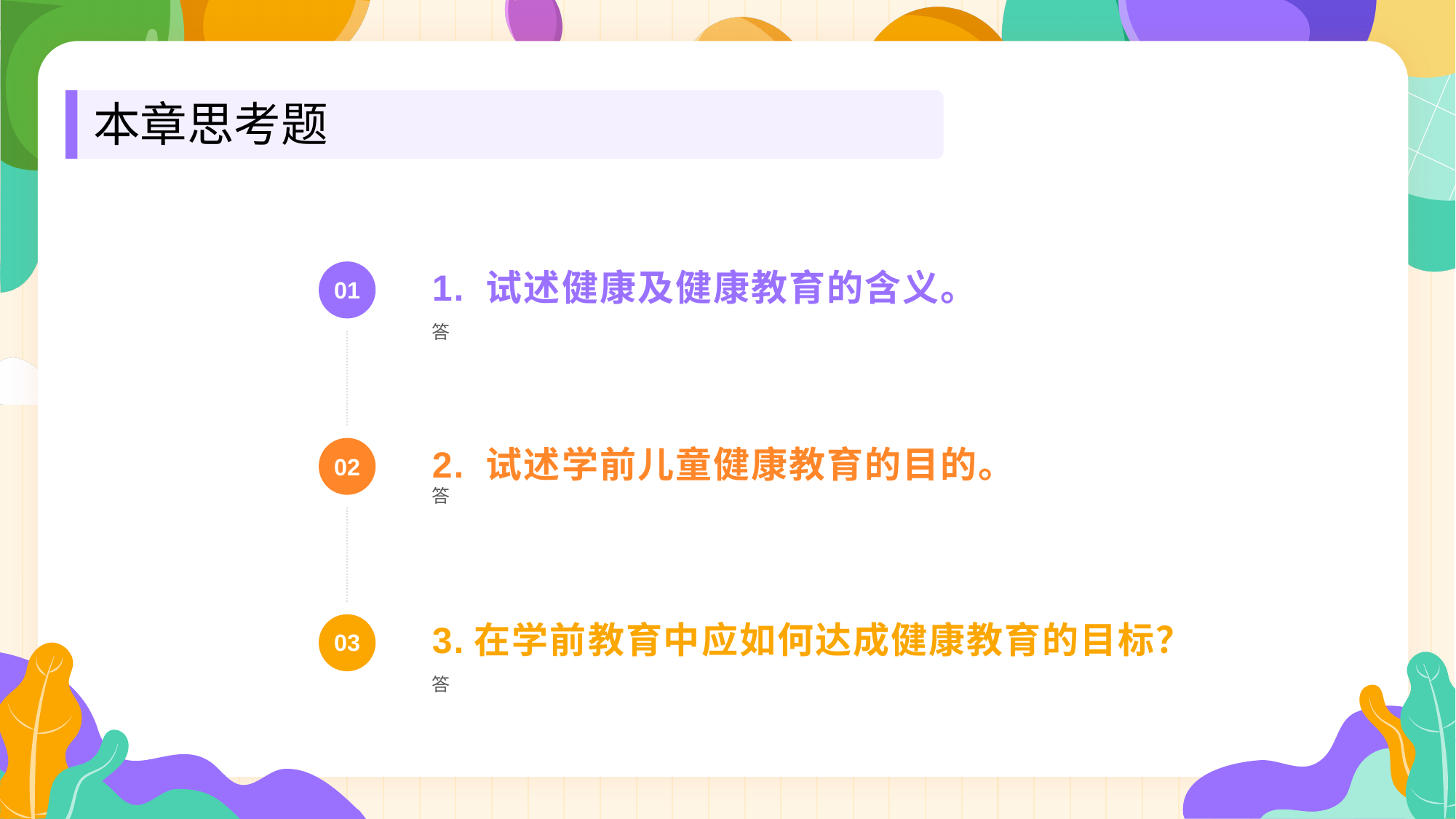

本章思考题
1. 试述健康及健康教育的含义。

01
答
2. 试述学前儿童健康教育的目的。

02
答
3.在学前教育中应如何达成健康教育的目标？

03
答